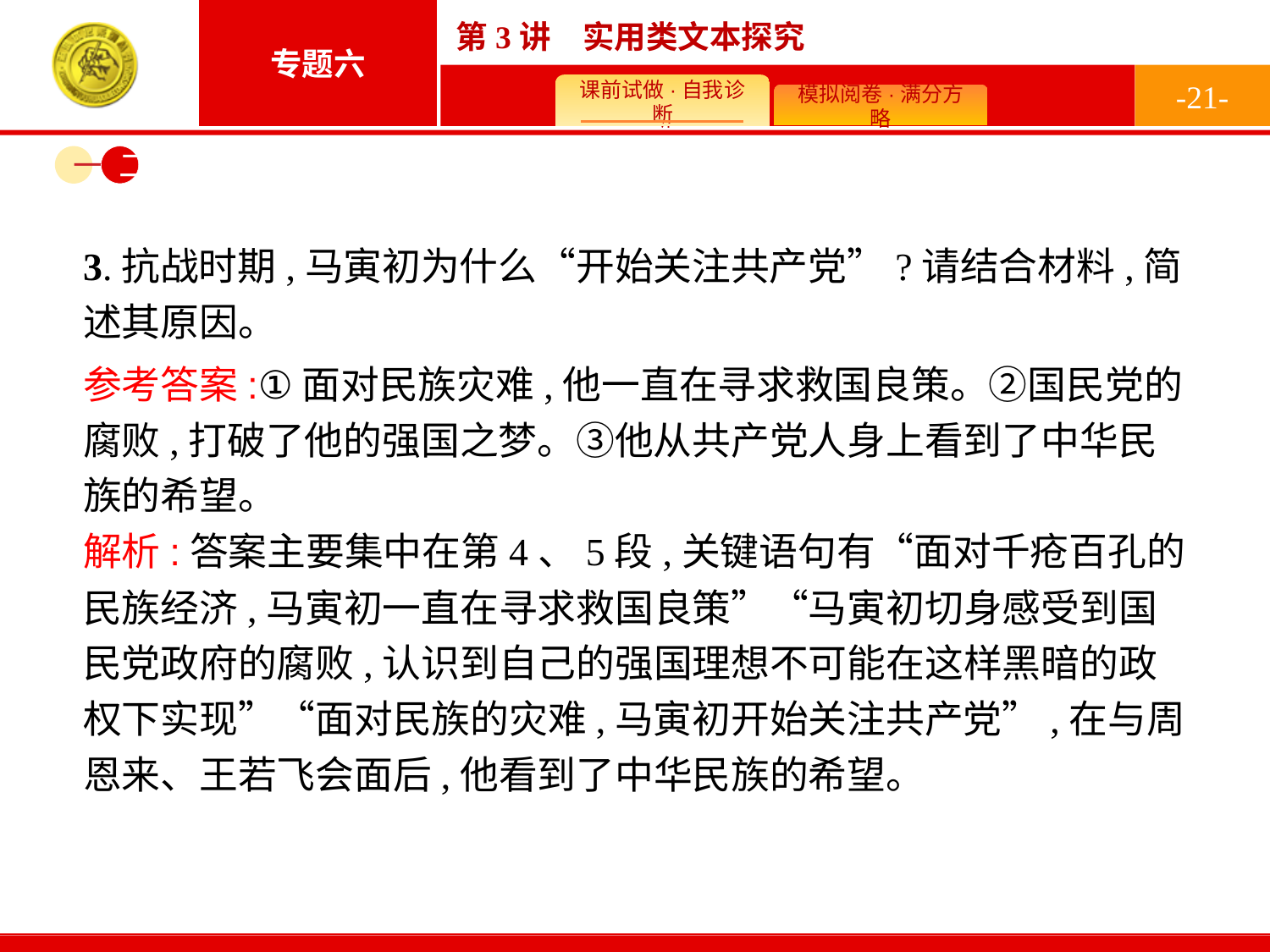

-21-
一
二
3.抗战时期,马寅初为什么“开始关注共产党”?请结合材料,简述其原因。
参考答案:①面对民族灾难,他一直在寻求救国良策。②国民党的腐败,打破了他的强国之梦。③他从共产党人身上看到了中华民族的希望。
解析:答案主要集中在第4、5段,关键语句有“面对千疮百孔的民族经济,马寅初一直在寻求救国良策”“马寅初切身感受到国民党政府的腐败,认识到自己的强国理想不可能在这样黑暗的政权下实现”“面对民族的灾难,马寅初开始关注共产党”,在与周恩来、王若飞会面后,他看到了中华民族的希望。